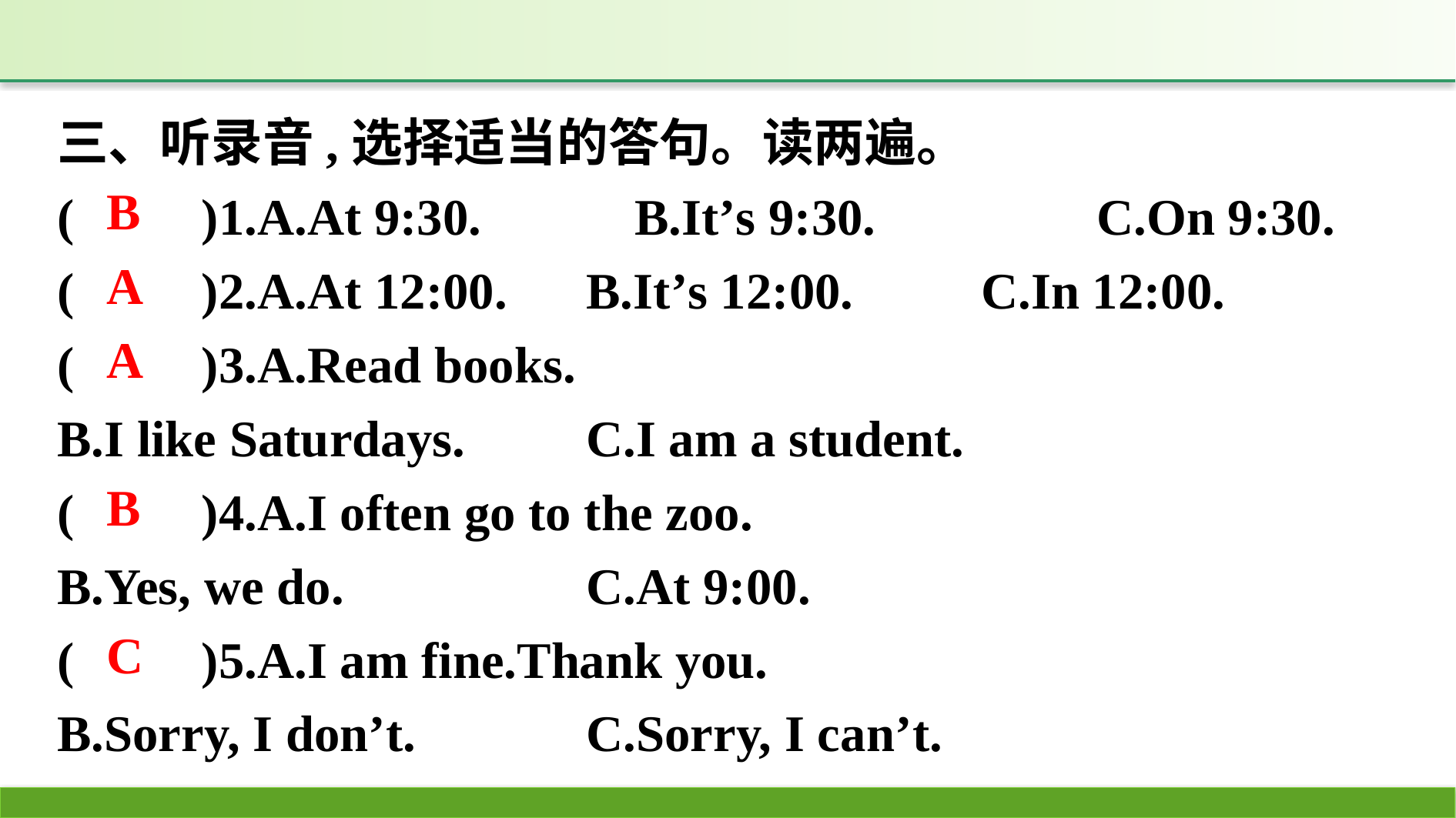

三、听录音,选择适当的答句。读两遍。
(　　)1.A.At 9:30.　　	B.It’s 9:30.　　	C.On 9:30.
(　　)2.A.At 12:00.	B.It’s 12:00.		C.In 12:00.
(　　)3.A.Read books.
B.I like Saturdays.	C.I am a student.
(　　)4.A.I often go to the zoo.
B.Yes, we do.	 	C.At 9:00.
(　　)5.A.I am fine.Thank you.
B.Sorry, I don’t.　	C.Sorry, I can’t.
B
A
A
B
C